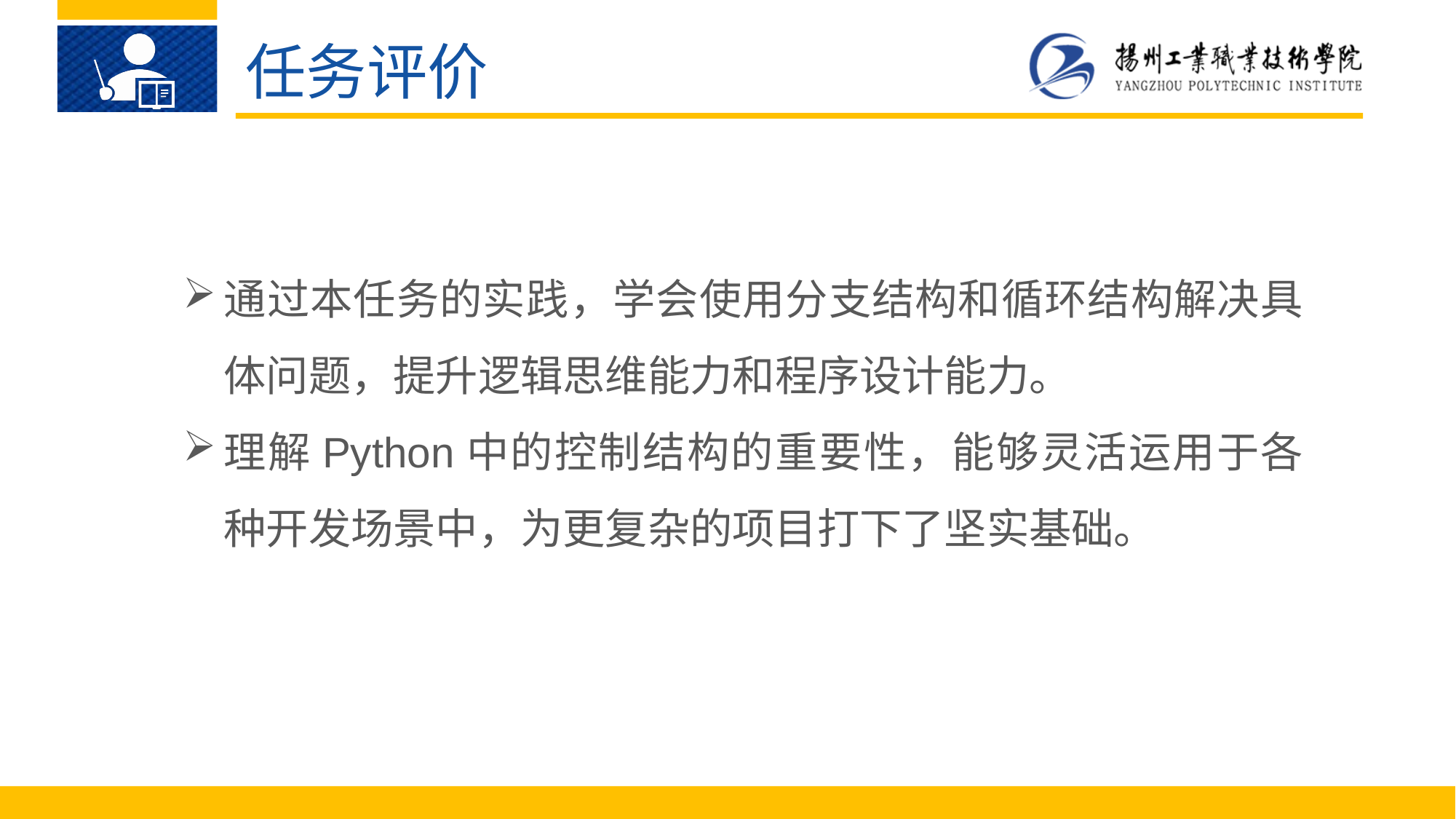

任务评价
通过本任务的实践，学会使用分支结构和循环结构解决具体问题，提升逻辑思维能力和程序设计能力。
理解Python中的控制结构的重要性，能够灵活运用于各种开发场景中，为更复杂的项目打下了坚实基础。